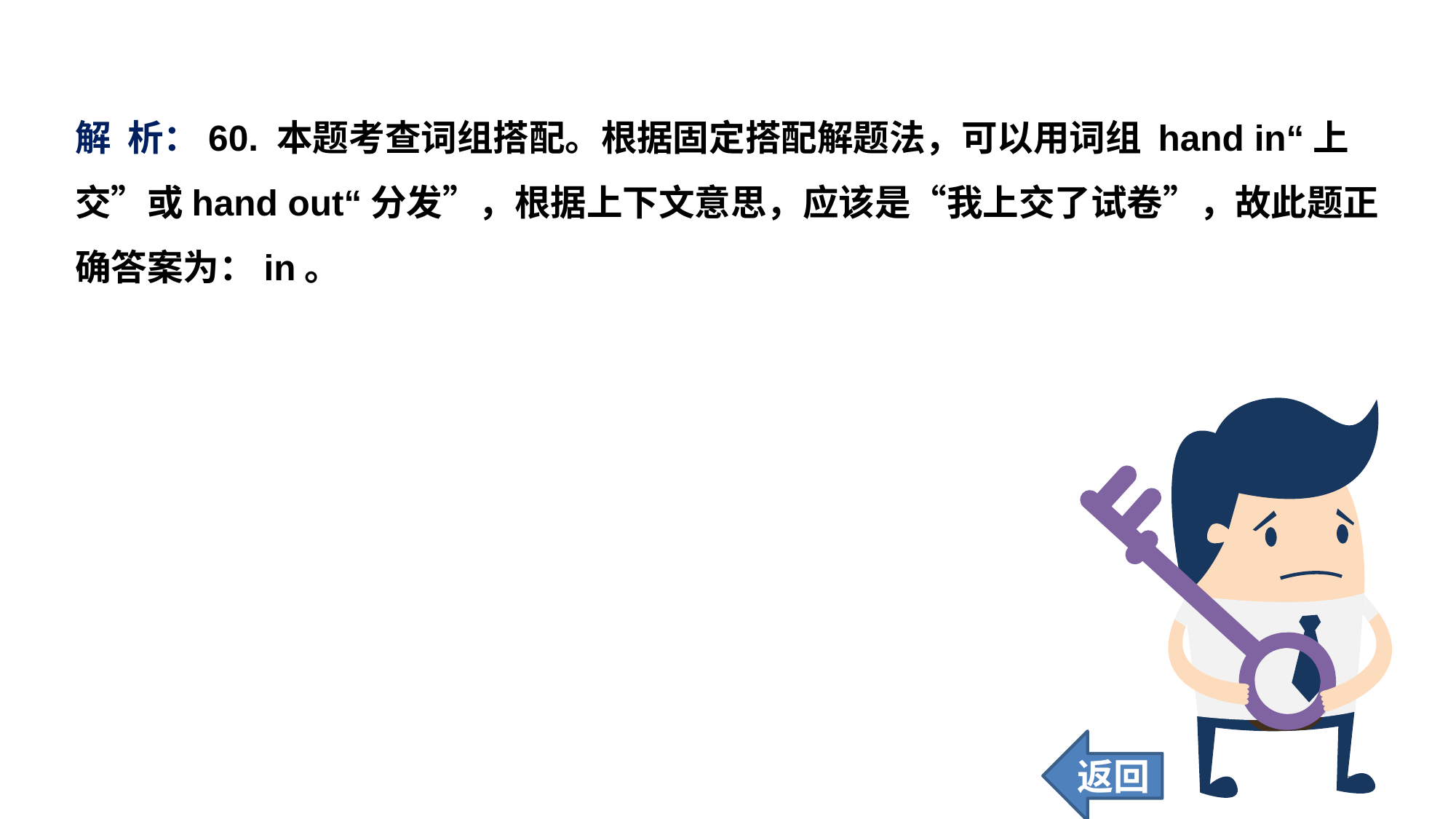

解  析：60. 本题考查词组搭配。根据固定搭配解题法，可以用词组 hand in“上交”或hand out“分发”，根据上下文意思，应该是“我上交了试卷”，故此题正确答案为：in。

返回
272